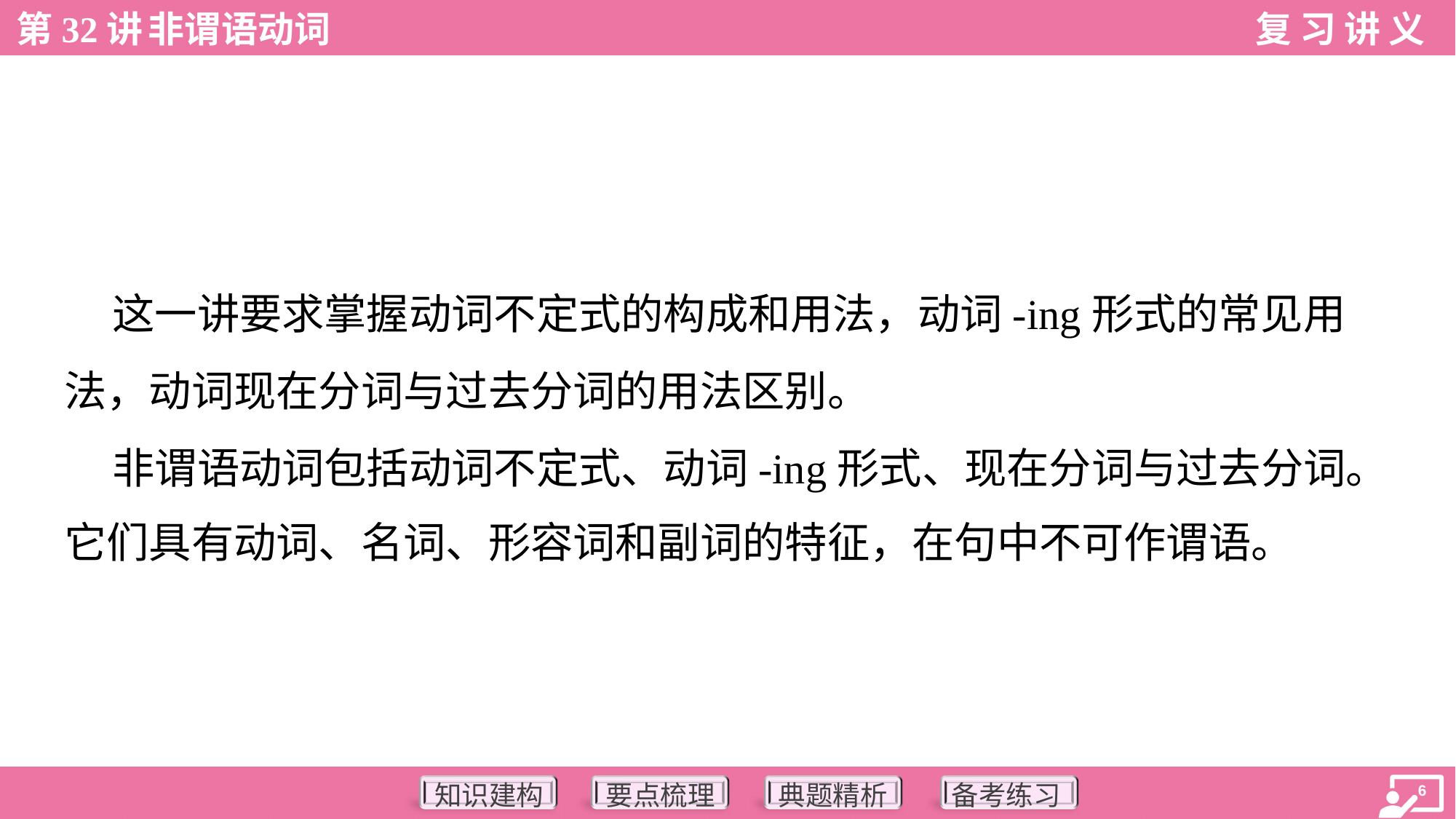

这一讲要求掌握动词不定式的构成和用法，动词-ing形式的常见用
法，动词现在分词与过去分词的用法区别。
    非谓语动词包括动词不定式、动词-ing形式、现在分词与过去分词。
它们具有动词、名词、形容词和副词的特征，在句中不可作谓语。